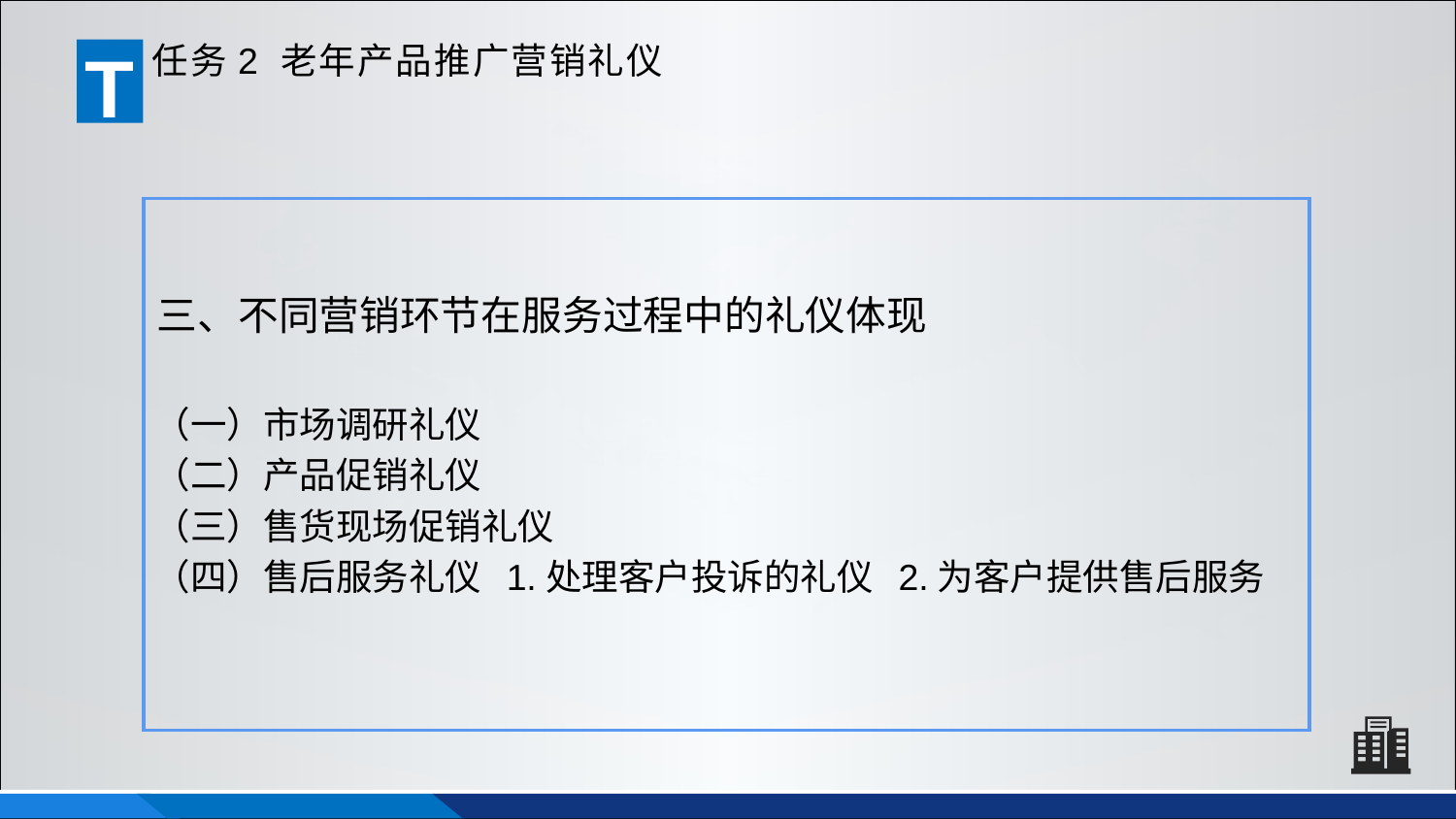

T
任务2 老年产品推广营销礼仪

三、不同营销环节在服务过程中的礼仪体现
（一）市场调研礼仪
（二）产品促销礼仪
（三）售货现场促销礼仪
（四）售后服务礼仪  1.处理客户投诉的礼仪  2.为客户提供售后服务